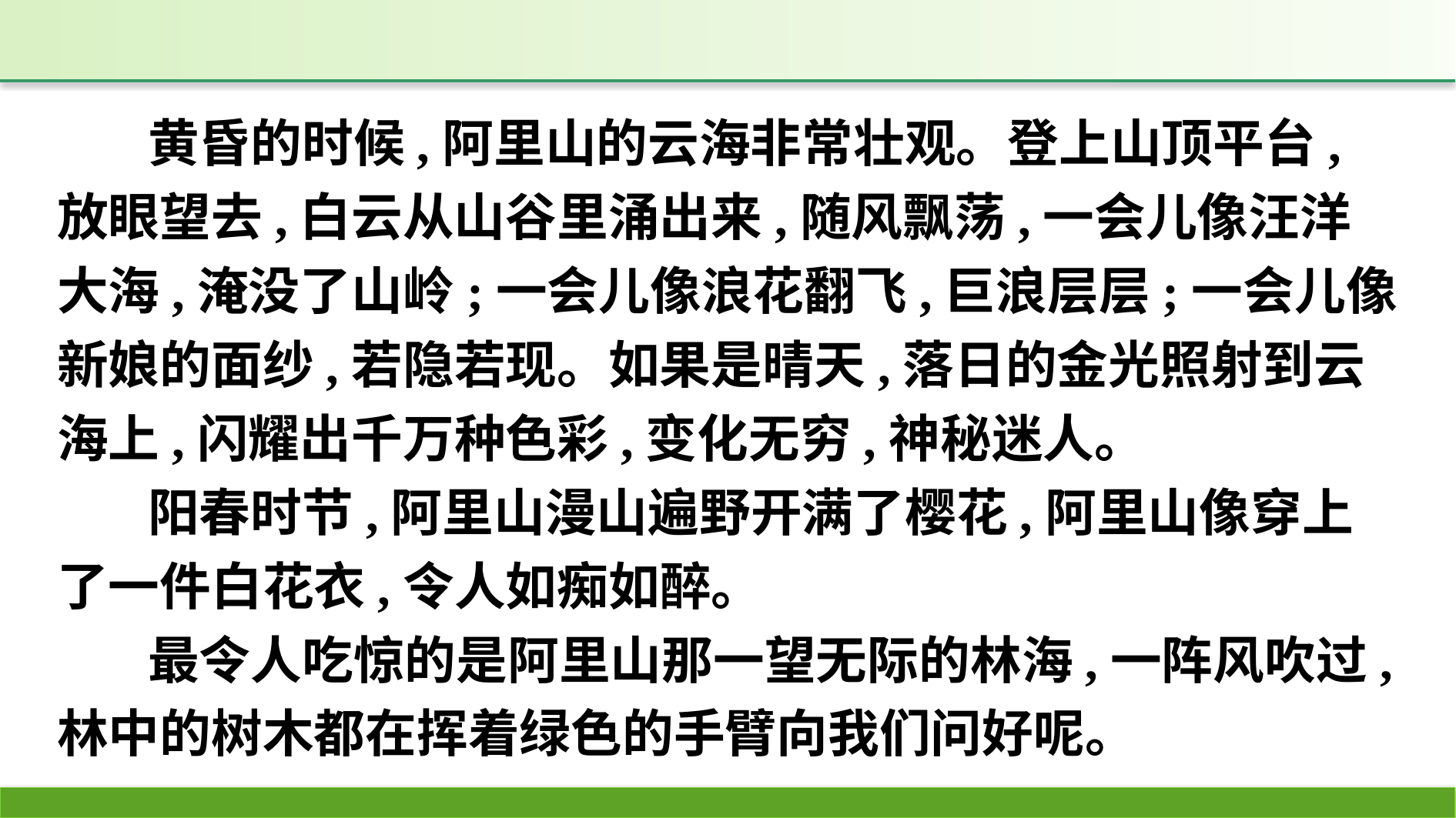

黄昏的时候,阿里山的云海非常壮观。登上山顶平台,放眼望去,白云从山谷里涌出来,随风飘荡,一会儿像汪洋大海,淹没了山岭;一会儿像浪花翻飞,巨浪层层;一会儿像新娘的面纱,若隐若现。如果是晴天,落日的金光照射到云海上,闪耀出千万种色彩,变化无穷,神秘迷人。
阳春时节,阿里山漫山遍野开满了樱花,阿里山像穿上了一件白花衣,令人如痴如醉。
最令人吃惊的是阿里山那一望无际的林海,一阵风吹过,林中的树木都在挥着绿色的手臂向我们问好呢。